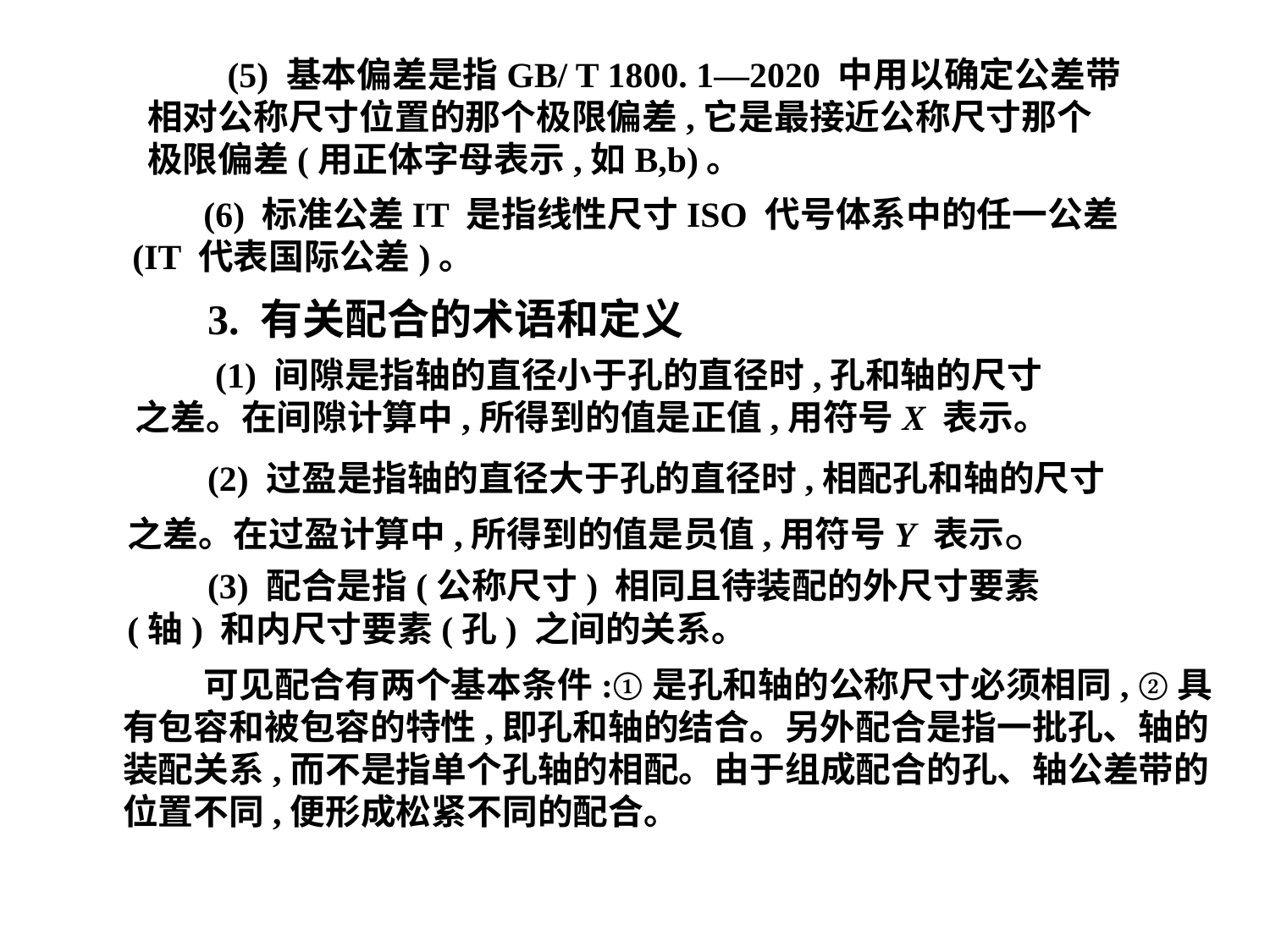

15
         (5) 基本偏差是指GB/ T 1800. 1—2020 中用以确定公差带相对公称尺寸位置的那个极限偏差,它是最接近公称尺寸那个极限偏差(用正体字母表示,如B,b)。
        (6) 标准公差IT 是指线性尺寸ISO 代号体系中的任一公差(IT 代表国际公差)。
3. 有关配合的术语和定义
         (1) 间隙是指轴的直径小于孔的直径时,孔和轴的尺寸之差。在间隙计算中,所得到的值是正值,用符号X 表示。
         (2) 过盈是指轴的直径大于孔的直径时,相配孔和轴的尺寸之差。在过盈计算中,所得到的值是员值,用符号Y 表示。
         (3) 配合是指(公称尺寸) 相同且待装配的外尺寸要素(轴) 和内尺寸要素(孔) 之间的关系。
         可见配合有两个基本条件:①是孔和轴的公称尺寸必须相同, ②具有包容和被包容的特性,即孔和轴的结合。另外配合是指一批孔、轴的装配关系,而不是指单个孔轴的相配。由于组成配合的孔、轴公差带的位置不同,便形成松紧不同的配合。